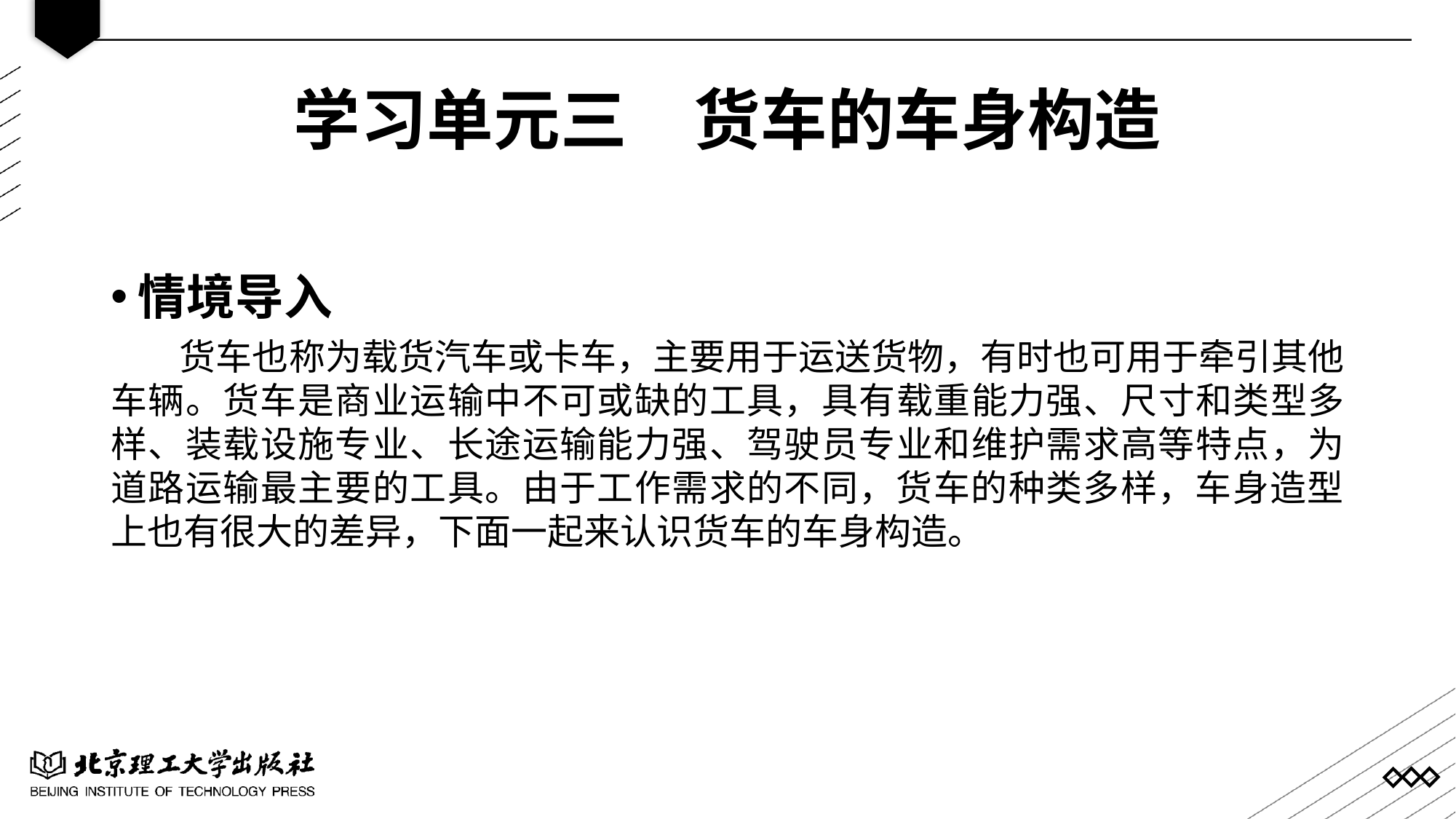

学习单元三　货车的车身构造
情境导入
货车也称为载货汽车或卡车，主要用于运送货物，有时也可用于牵引其他车辆。货车是商业运输中不可或缺的工具，具有载重能力强、尺寸和类型多样、装载设施专业、长途运输能力强、驾驶员专业和维护需求高等特点，为道路运输最主要的工具。由于工作需求的不同，货车的种类多样，车身造型上也有很大的差异，下面一起来认识货车的车身构造。